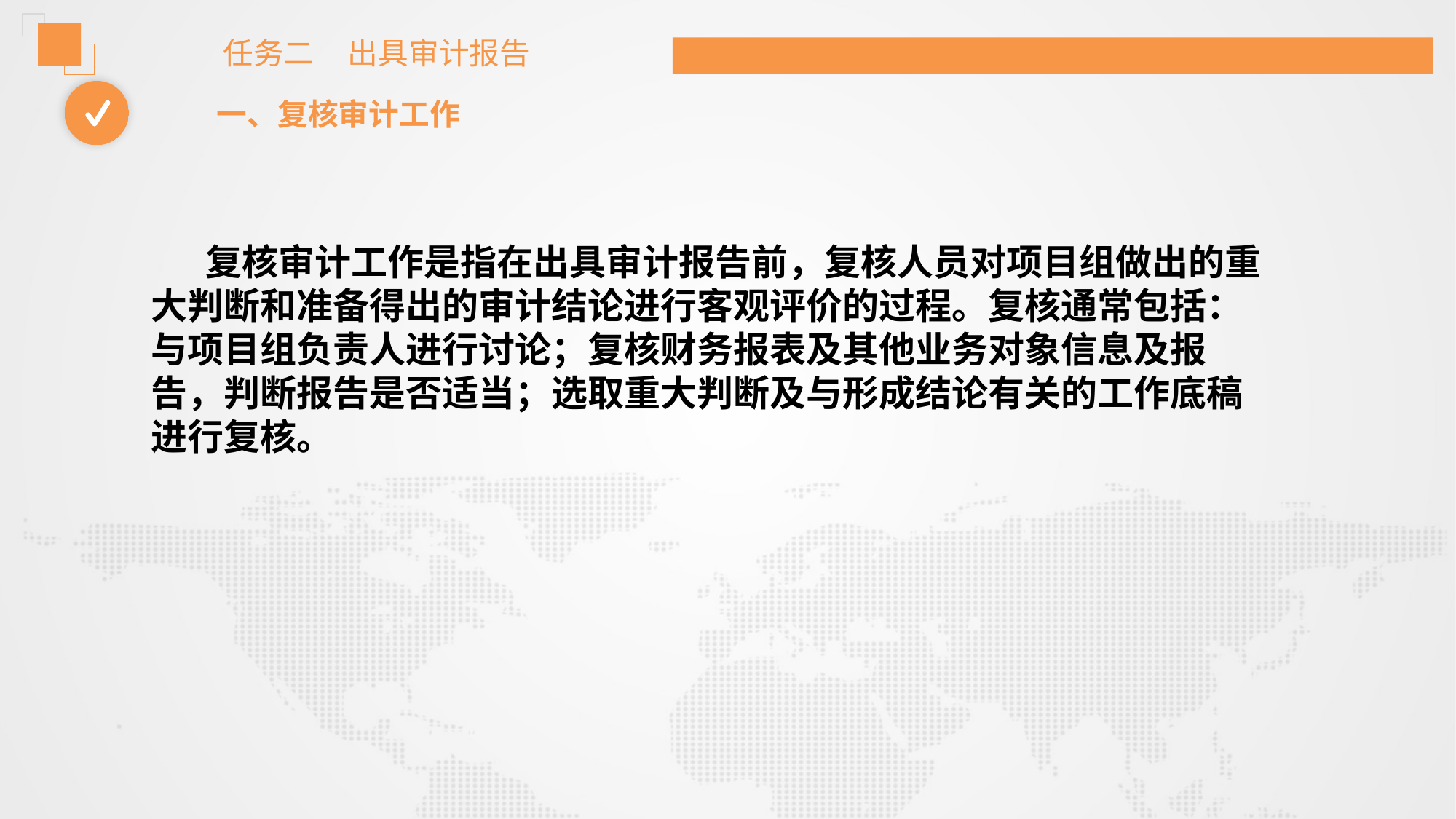

任务二     出具审计报告

一、复核审计工作
复核审计工作是指在出具审计报告前，复核人员对项目组做出的重大判断和准备得出的审计结论进行客观评价的过程。复核通常包括：与项目组负责人进行讨论；复核财务报表及其他业务对象信息及报告，判断报告是否适当；选取重大判断及与形成结论有关的工作底稿进行复核。